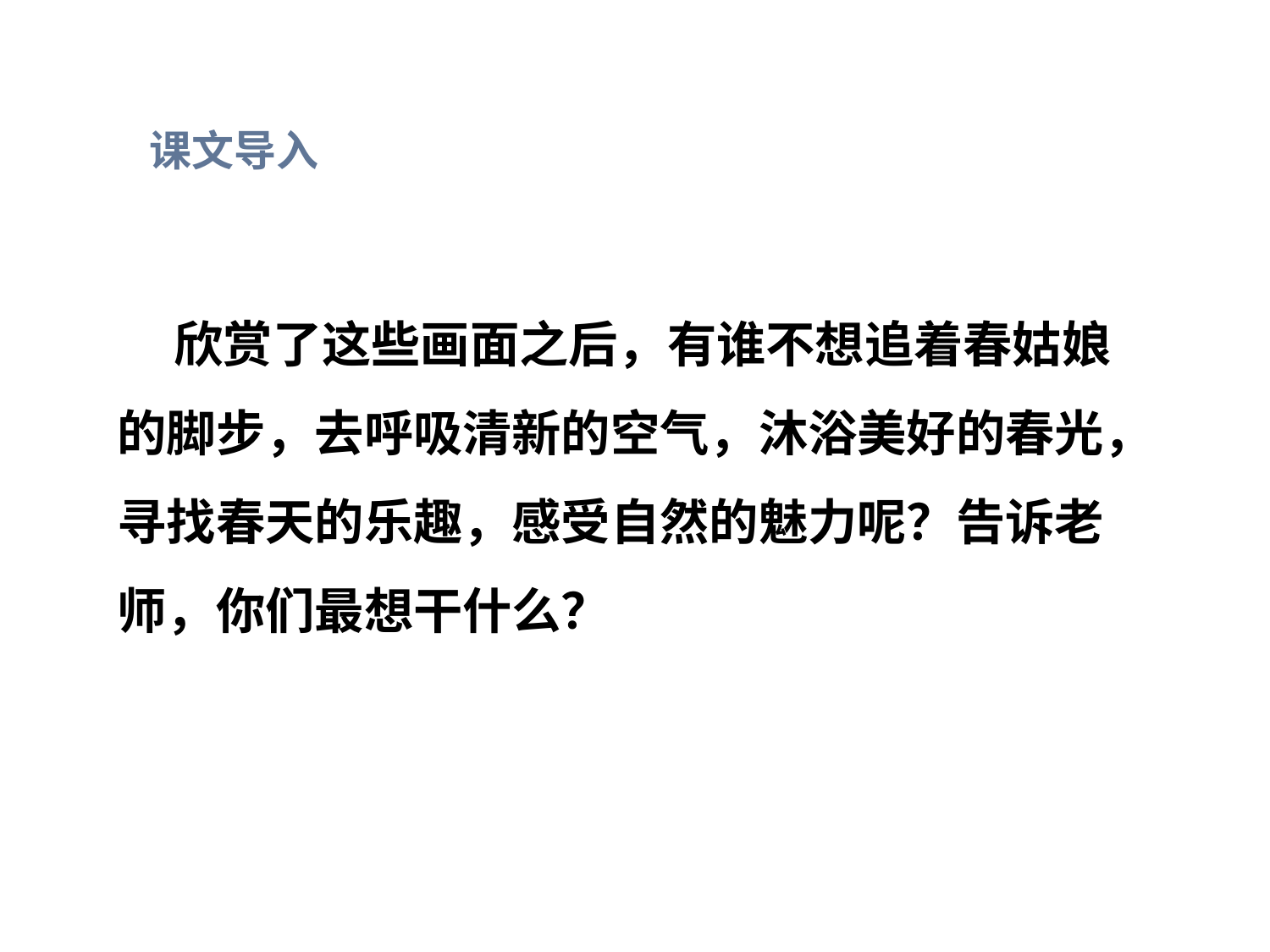

欣赏了这些画面之后，有谁不想追着春姑娘的脚步，去呼吸清新的空气，沐浴美好的春光，寻找春天的乐趣，感受自然的魅力呢？告诉老师，你们最想干什么？